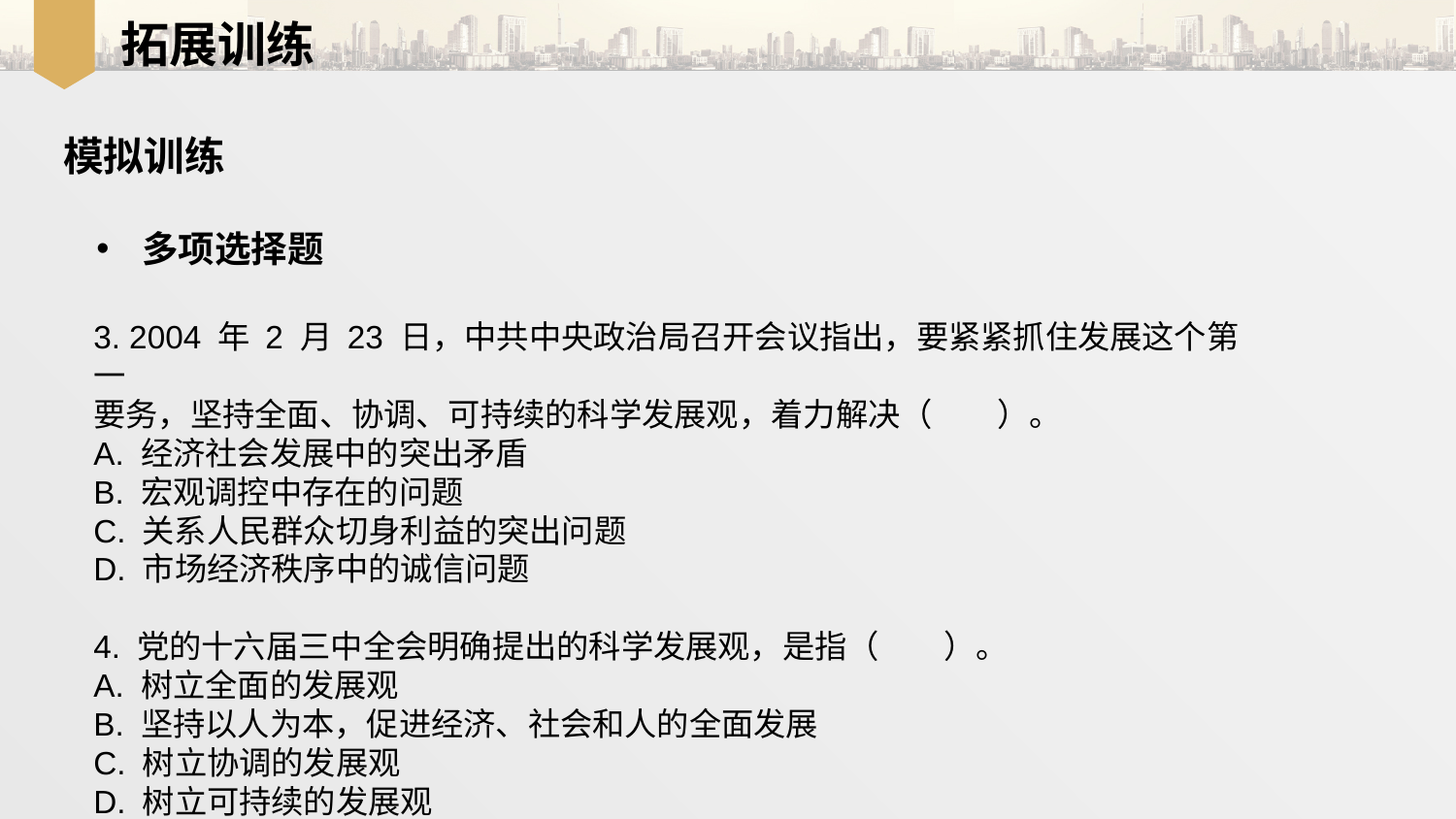

拓展训练
模拟训练
多项选择题
3. 2004 年 2 月 23 日，中共中央政治局召开会议指出，要紧紧抓住发展这个第一
要务，坚持全面、协调、可持续的科学发展观，着力解决（　　）。
A. 经济社会发展中的突出矛盾
B. 宏观调控中存在的问题
C. 关系人民群众切身利益的突出问题
D. 市场经济秩序中的诚信问题

4. 党的十六届三中全会明确提出的科学发展观，是指（　　）。
A. 树立全面的发展观
B. 坚持以人为本，促进经济、社会和人的全面发展
C. 树立协调的发展观
D. 树立可持续的发展观